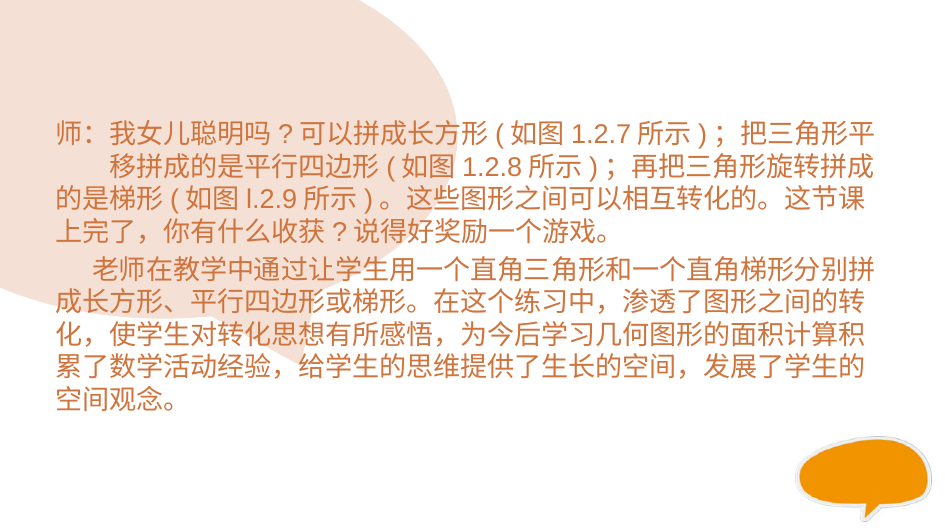

#

师：我女儿聪明吗?可以拼成长方形(如图1.2.7所示)；把三角形平            移拼成的是平行四边形(如图1.2.8所示)；再把三角形旋转拼成的是梯形(如图l.2.9所示)。这些图形之间可以相互转化的。这节课上完了，你有什么收获?说得好奖励一个游戏。
     老师在教学中通过让学生用一个直角三角形和一个直角梯形分别拼成长方形、平行四边形或梯形。在这个练习中，渗透了图形之间的转化，使学生对转化思想有所感悟，为今后学习几何图形的面积计算积累了数学活动经验，给学生的思维提供了生长的空间，发展了学生的空间观念。